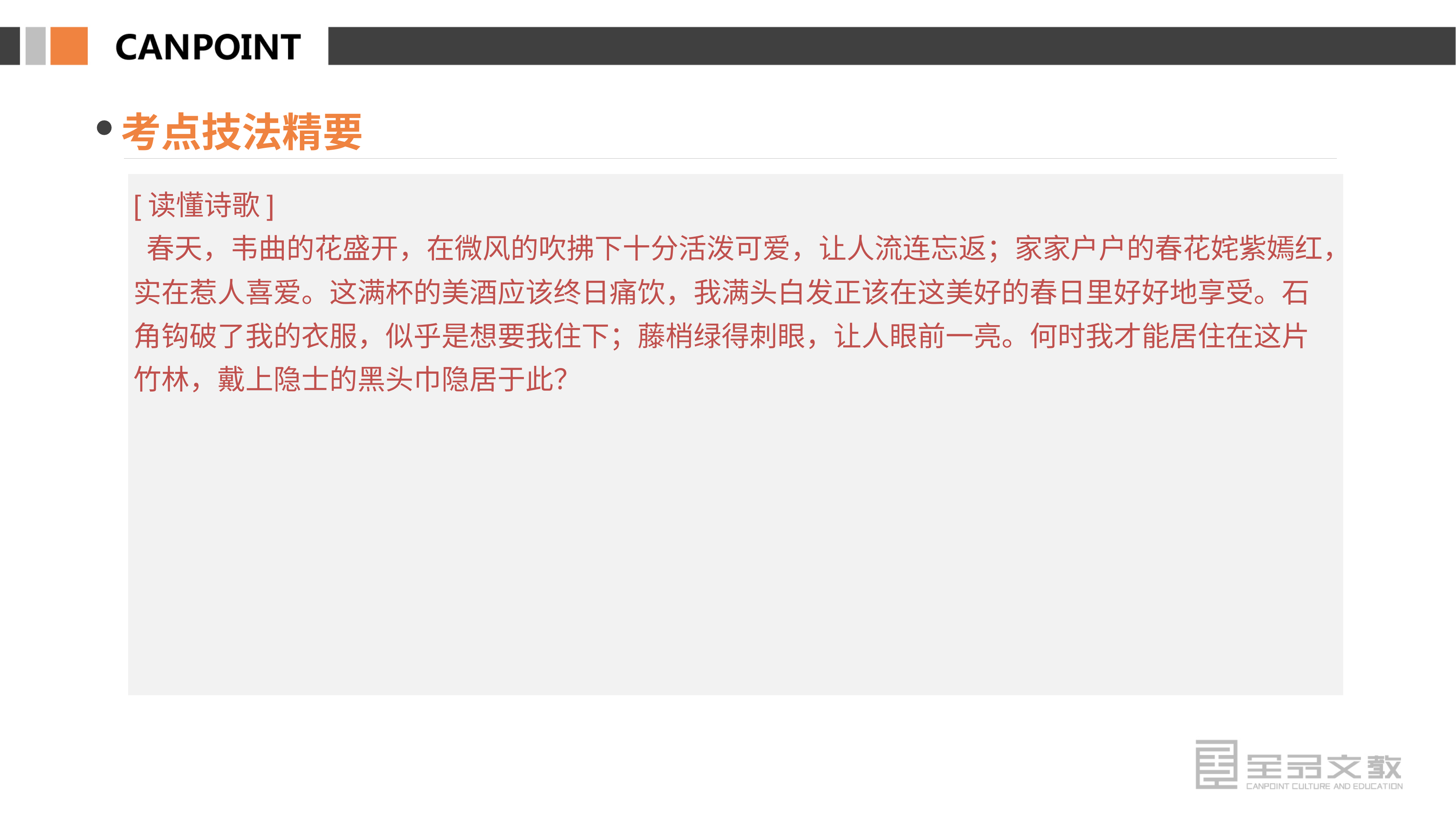

考点技法精要

[读懂诗歌]
 春天，韦曲的花盛开，在微风的吹拂下十分活泼可爱，让人流连忘返；家家户户的春花姹紫嫣红，实在惹人喜爱。这满杯的美酒应该终日痛饮，我满头白发正该在这美好的春日里好好地享受。石角钩破了我的衣服，似乎是想要我住下；藤梢绿得刺眼，让人眼前一亮。何时我才能居住在这片竹林，戴上隐士的黑头巾隐居于此？